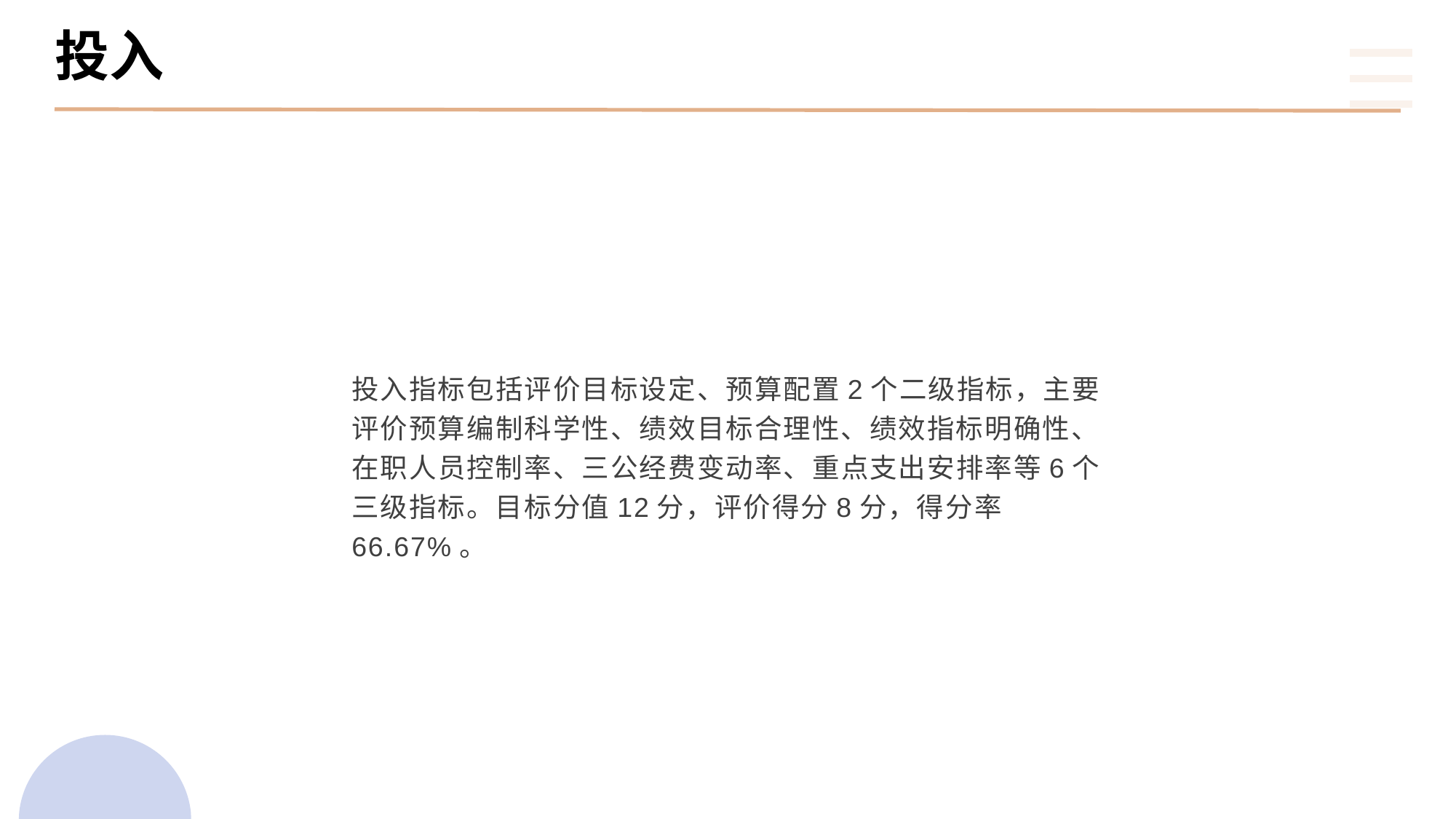

投入
投入指标包括评价目标设定、预算配置2个二级指标，主要评价预算编制科学性、绩效目标合理性、绩效指标明确性、在职人员控制率、三公经费变动率、重点支出安排率等6个三级指标。目标分值12分，评价得分8分，得分率66.67%。